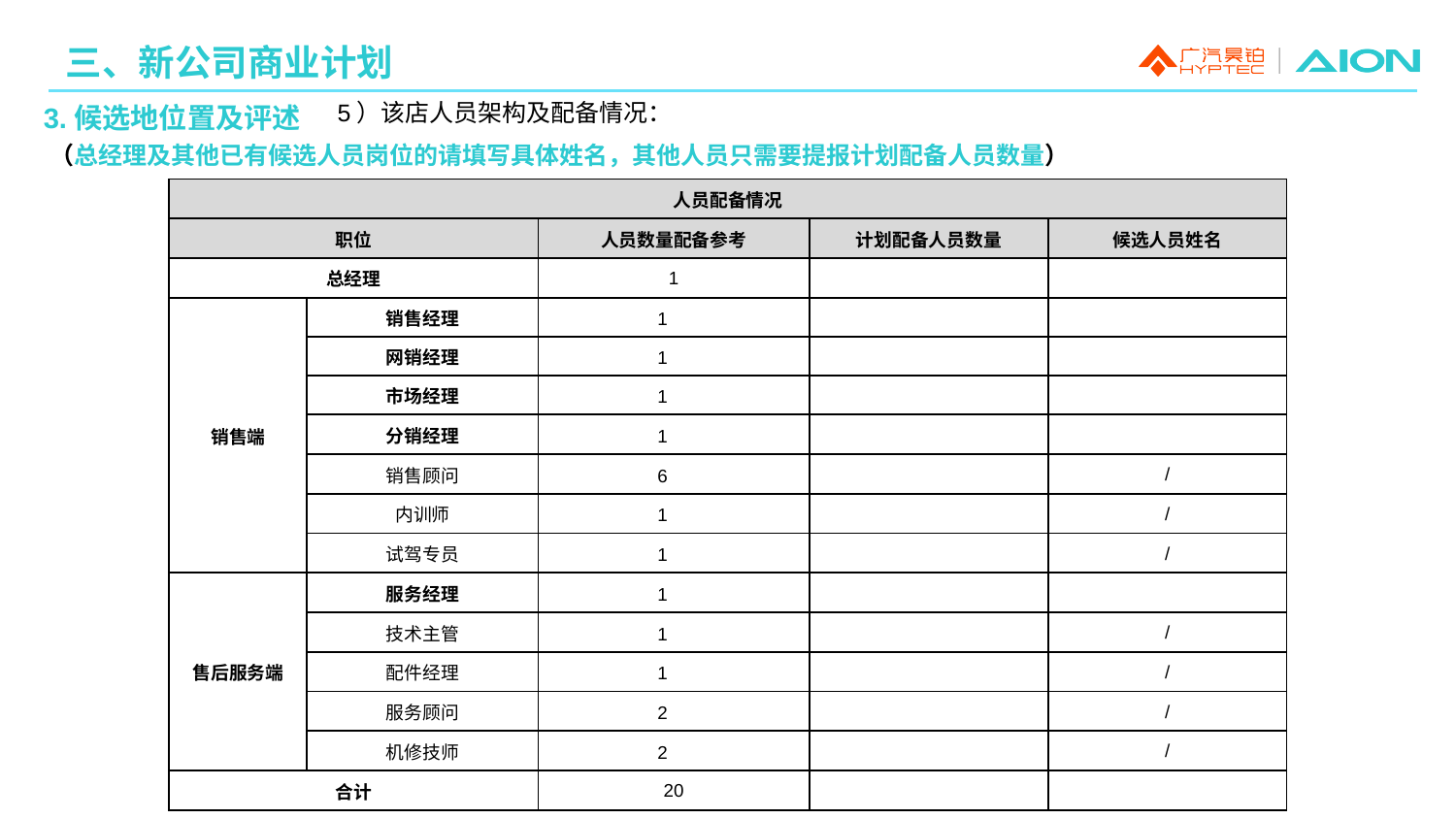

三、新公司商业计划
5）该店人员架构及配备情况：
3.候选地位置及评述
（总经理及其他已有候选人员岗位的请填写具体姓名，其他人员只需要提报计划配备人员数量）
| 人员配备情况 |  |  |  |  |
| --- | --- | --- | --- | --- |
| 职位 |  | 人员数量配备参考 | 计划配备人员数量 | 候选人员姓名 |
| 总经理 |  | 1 |  |  |
| 销售端 | 销售经理 | 1 |  |  |
|  | 网销经理 | 1 |  |  |
|  | 市场经理 | 1 |  |  |
|  | 分销经理 | 1 |  |  |
|  | 销售顾问 | 6 |  | / |
|  | 内训师 | 1 |  | / |
|  | 试驾专员 | 1 |  | / |
| 售后服务端 | 服务经理 | 1 |  |  |
|  | 技术主管 | 1 |  | / |
|  | 配件经理 | 1 |  | / |
|  | 服务顾问 | 2 |  | / |
|  | 机修技师 | 2 |  | / |
| 合计 |  | 20 |  |  |